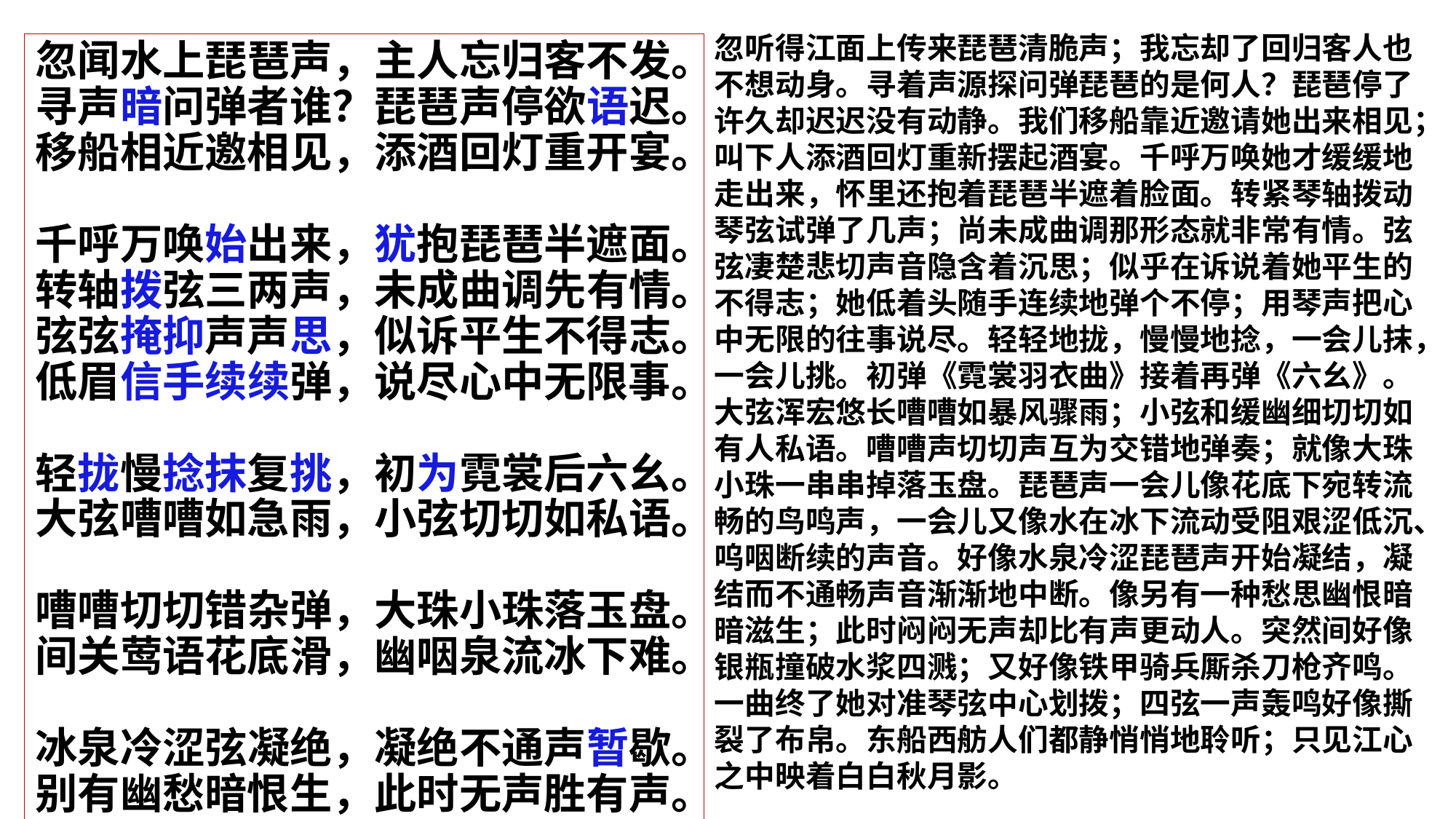

忽听得江面上传来琵琶清脆声；我忘却了回归客人也不想动身。寻着声源探问弹琵琶的是何人？琵琶停了许久却迟迟没有动静。我们移船靠近邀请她出来相见；叫下人添酒回灯重新摆起酒宴。千呼万唤她才缓缓地走出来，怀里还抱着琵琶半遮着脸面。转紧琴轴拨动琴弦试弹了几声；尚未成曲调那形态就非常有情。弦弦凄楚悲切声音隐含着沉思；似乎在诉说着她平生的不得志；她低着头随手连续地弹个不停；用琴声把心中无限的往事说尽。轻轻地拢，慢慢地捻，一会儿抹，一会儿挑。初弹《霓裳羽衣曲》接着再弹《六幺》。大弦浑宏悠长嘈嘈如暴风骤雨；小弦和缓幽细切切如有人私语。嘈嘈声切切声互为交错地弹奏；就像大珠小珠一串串掉落玉盘。琵琶声一会儿像花底下宛转流畅的鸟鸣声，一会儿又像水在冰下流动受阻艰涩低沉、呜咽断续的声音。好像水泉冷涩琵琶声开始凝结，凝结而不通畅声音渐渐地中断。像另有一种愁思幽恨暗暗滋生；此时闷闷无声却比有声更动人。突然间好像银瓶撞破水浆四溅；又好像铁甲骑兵厮杀刀枪齐鸣。一曲终了她对准琴弦中心划拨；四弦一声轰鸣好像撕裂了布帛。东船西舫人们都静悄悄地聆听；只见江心之中映着白白秋月影。
忽闻水上琵琶声，主人忘归客不发。寻声暗问弹者谁？琵琶声停欲语迟。
移船相近邀相见，添酒回灯重开宴。
千呼万唤始出来，犹抱琵琶半遮面。
转轴拨弦三两声，未成曲调先有情。
弦弦掩抑声声思，似诉平生不得志。
低眉信手续续弹，说尽心中无限事。
轻拢慢捻抹复挑，初为霓裳后六幺。
大弦嘈嘈如急雨，小弦切切如私语。
嘈嘈切切错杂弹，大珠小珠落玉盘。
间关莺语花底滑，幽咽泉流冰下难。
冰泉冷涩弦凝绝，凝绝不通声暂歇。
别有幽愁暗恨生，此时无声胜有声。
银瓶乍破水浆迸，铁骑突出刀枪鸣。
曲终收拨当心画，四弦一声如裂帛。
东船西舫悄无言，唯见江心秋月白。